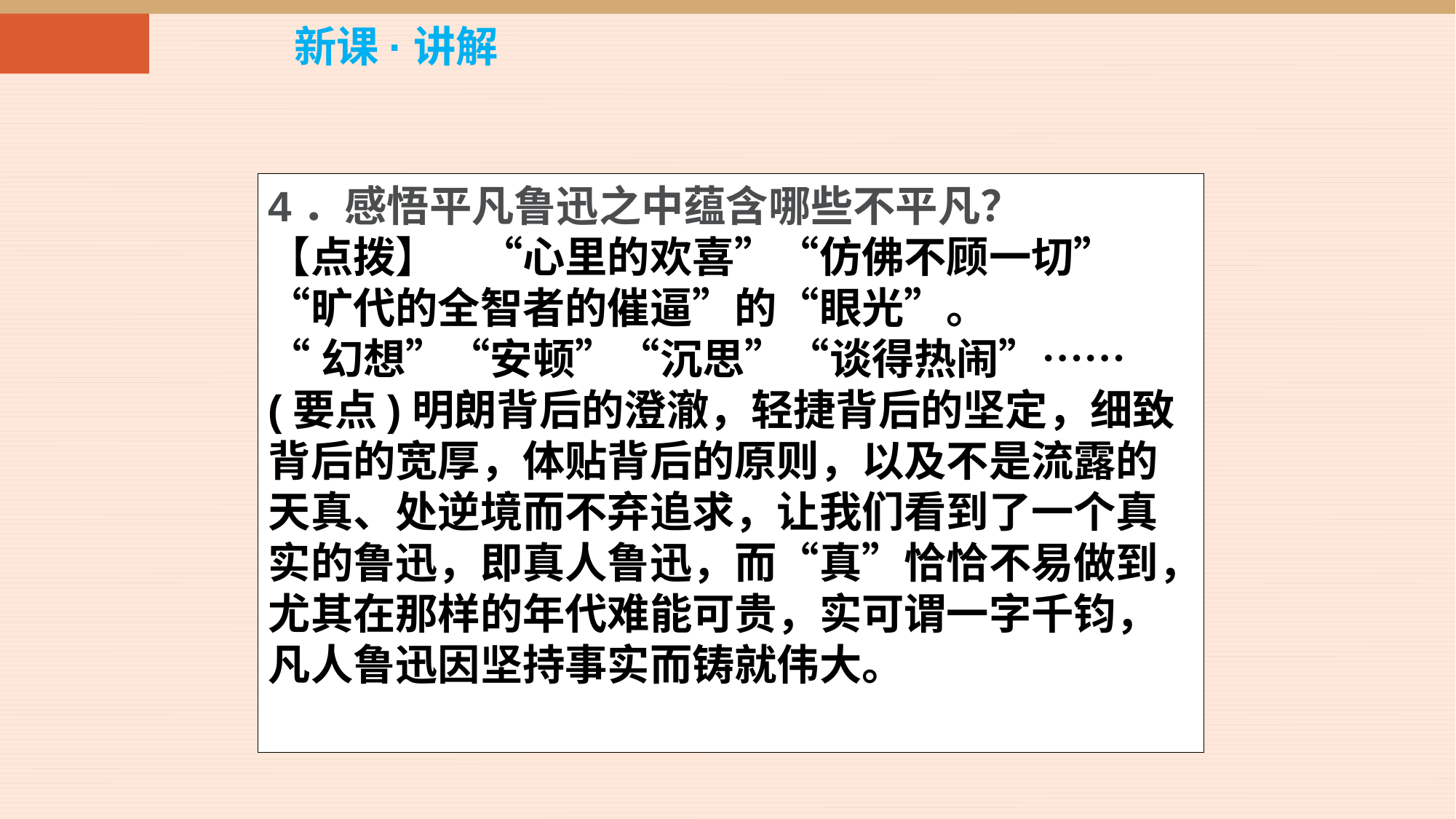

新课·讲解
4．感悟平凡鲁迅之中蕴含哪些不平凡？
【点拨】　“心里的欢喜”“仿佛不顾一切”“旷代的全智者的催逼”的“眼光”。
“幻想”“安顿”“沉思”“谈得热闹”……
(要点)明朗背后的澄澈，轻捷背后的坚定，细致背后的宽厚，体贴背后的原则，以及不是流露的天真、处逆境而不弃追求，让我们看到了一个真实的鲁迅，即真人鲁迅，而“真”恰恰不易做到，尤其在那样的年代难能可贵，实可谓一字千钧，凡人鲁迅因坚持事实而铸就伟大。